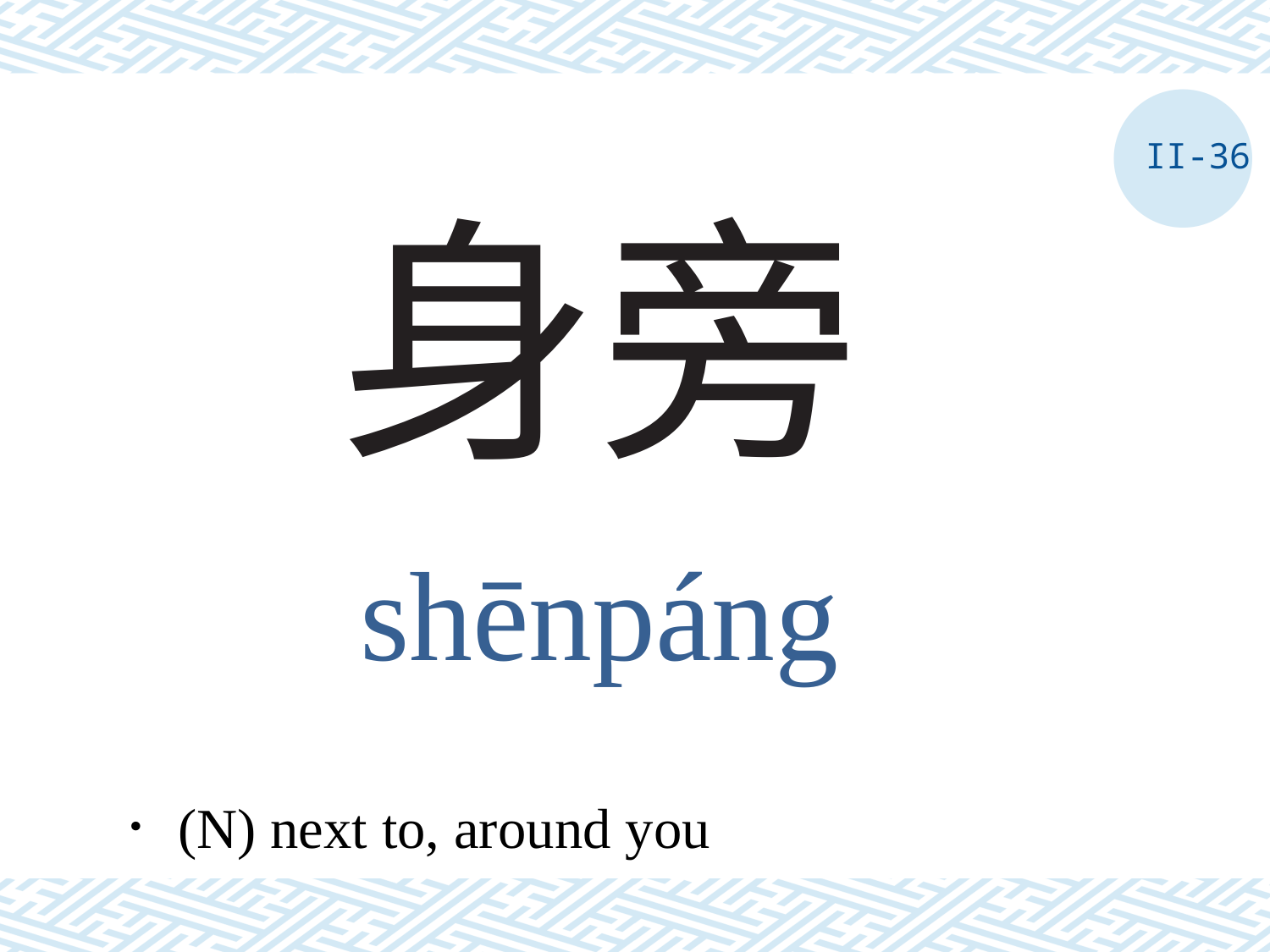

II-36
# 身旁
shēnpáng
．(N) next to, around you